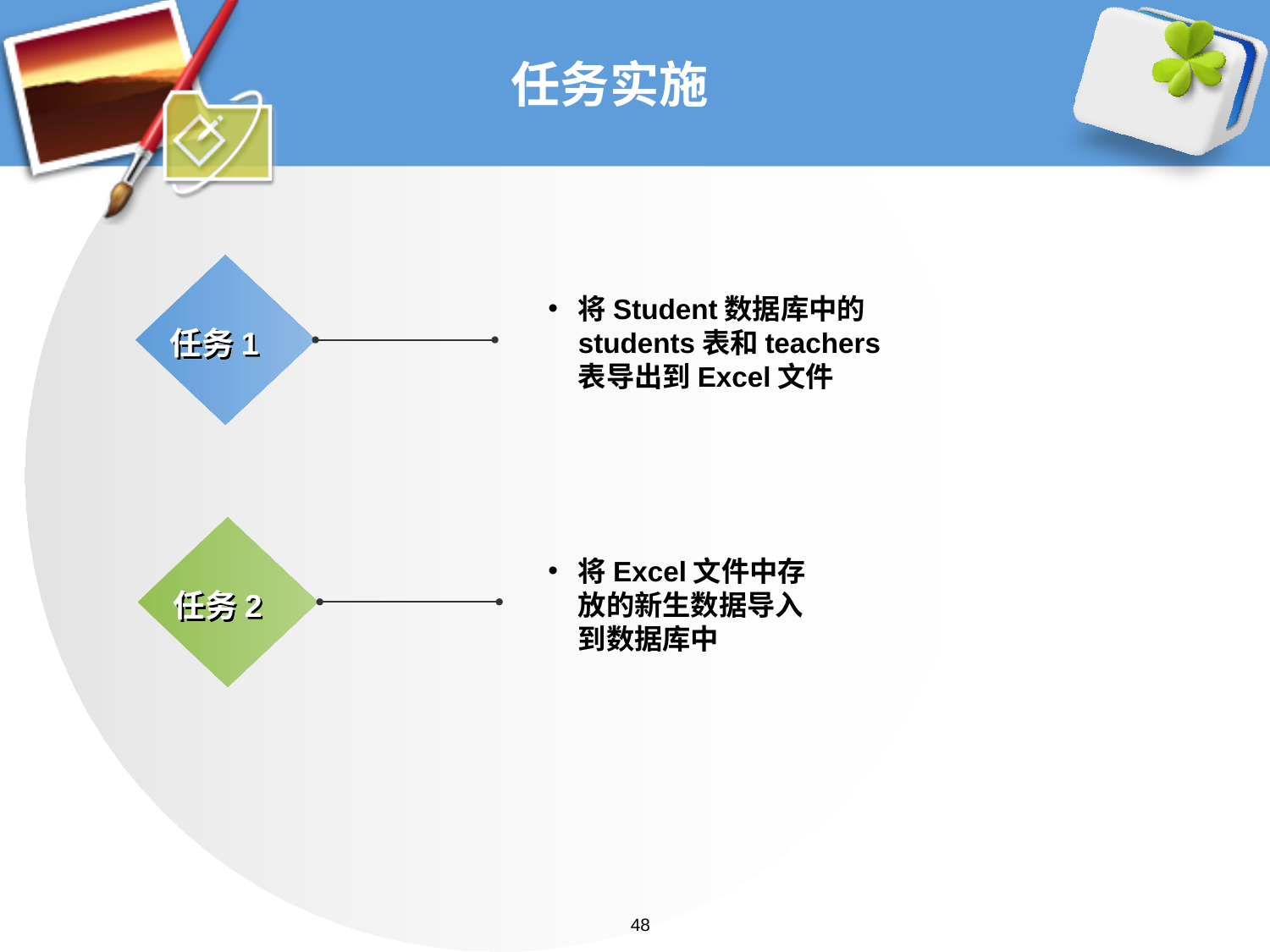

# 任务实施

将Student数据库中的students表和teachers表导出到Excel文件
任务1

将Excel文件中存放的新生数据导入到数据库中
任务2
48